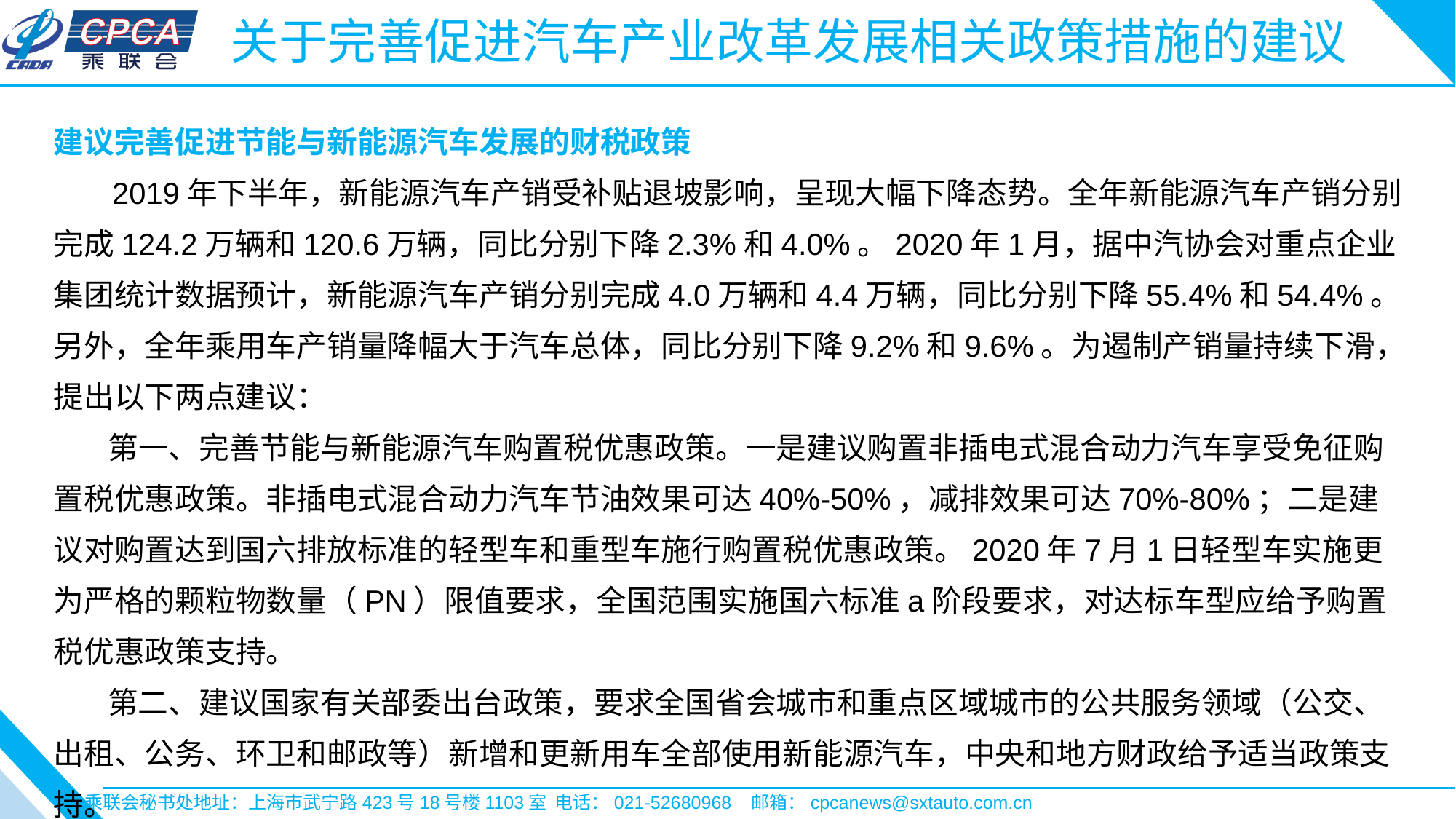

关于完善促进汽车产业改革发展相关政策措施的建议
建议完善促进节能与新能源汽车发展的财税政策
       2019年下半年，新能源汽车产销受补贴退坡影响，呈现大幅下降态势。全年新能源汽车产销分别完成124.2万辆和120.6万辆，同比分别下降2.3%和4.0%。2020年1月，据中汽协会对重点企业集团统计数据预计，新能源汽车产销分别完成4.0万辆和4.4万辆，同比分别下降55.4%和54.4%。另外，全年乘用车产销量降幅大于汽车总体，同比分别下降9.2%和9.6%。为遏制产销量持续下滑，提出以下两点建议：
       第一、完善节能与新能源汽车购置税优惠政策。一是建议购置非插电式混合动力汽车享受免征购置税优惠政策。非插电式混合动力汽车节油效果可达40%-50%，减排效果可达70%-80%；二是建议对购置达到国六排放标准的轻型车和重型车施行购置税优惠政策。2020年7月1日轻型车实施更为严格的颗粒物数量（PN）限值要求，全国范围实施国六标准a阶段要求，对达标车型应给予购置税优惠政策支持。
       第二、建议国家有关部委出台政策，要求全国省会城市和重点区域城市的公共服务领域（公交、出租、公务、环卫和邮政等）新增和更新用车全部使用新能源汽车，中央和地方财政给予适当政策支持。